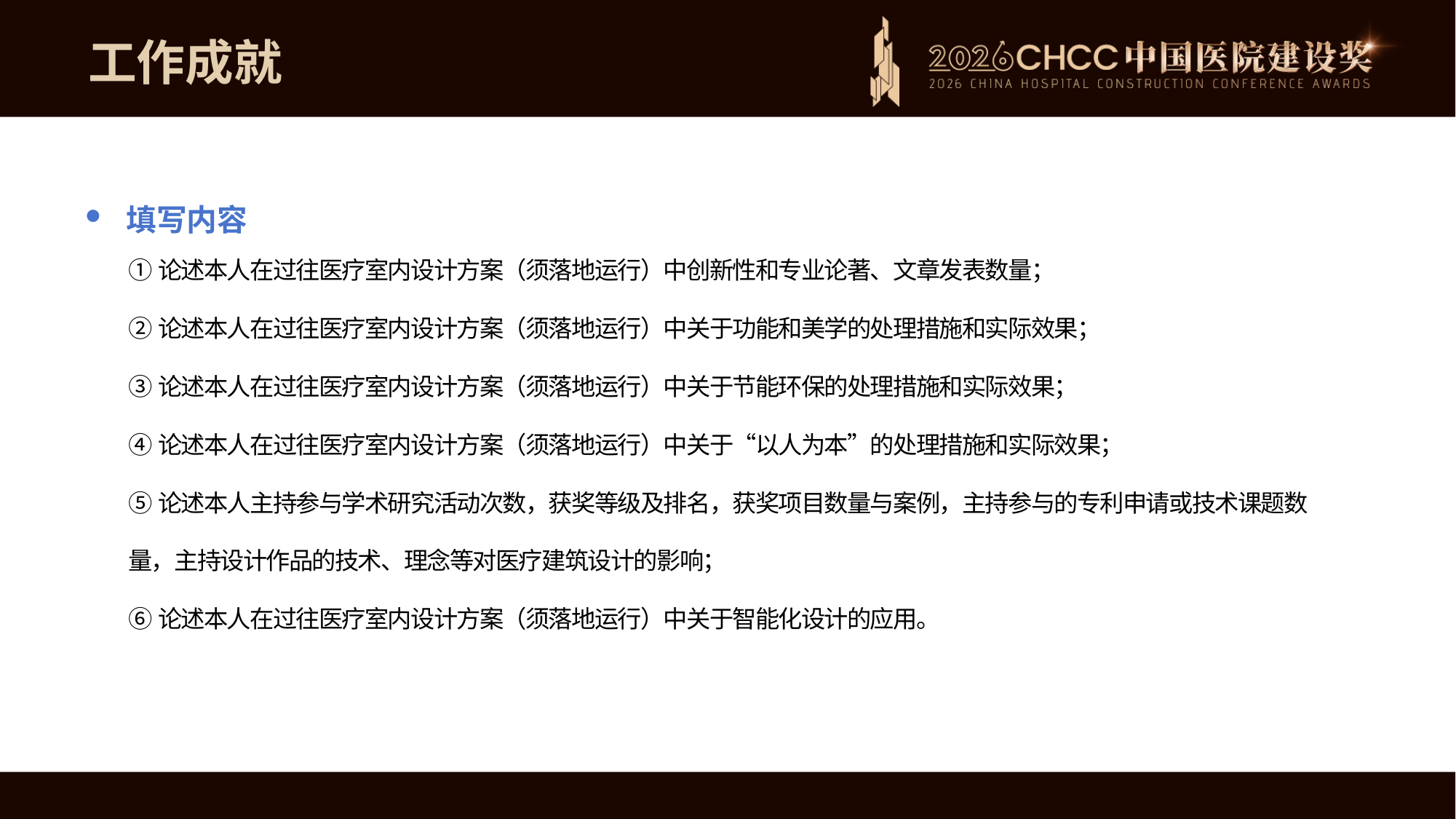

工作成就
填写内容
①论述本人在过往医疗室内设计方案（须落地运行）中创新性和专业论著、文章发表数量；
②论述本人在过往医疗室内设计方案（须落地运行）中关于功能和美学的处理措施和实际效果；
③论述本人在过往医疗室内设计方案（须落地运行）中关于节能环保的处理措施和实际效果；
④论述本人在过往医疗室内设计方案（须落地运行）中关于“以人为本”的处理措施和实际效果；
⑤论述本人主持参与学术研究活动次数，获奖等级及排名，获奖项目数量与案例，主持参与的专利申请或技术课题数量，主持设计作品的技术、理念等对医疗建筑设计的影响；
⑥论述本人在过往医疗室内设计方案（须落地运行）中关于智能化设计的应用。